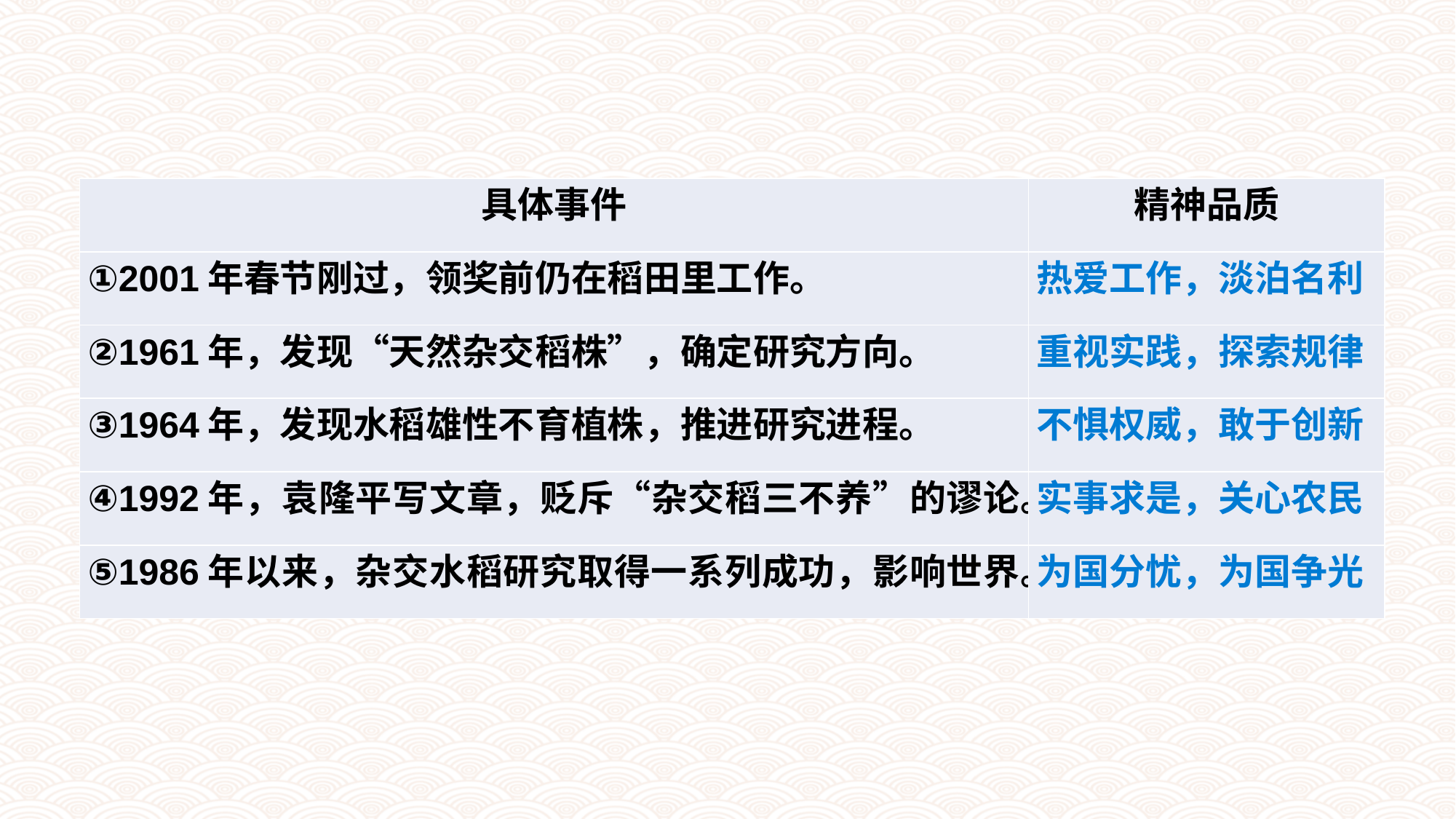

| 具体事件 | 精神品质 |
| --- | --- |
| ①2001年春节刚过，领奖前仍在稻田里工作。 | 热爱工作，淡泊名利 |
| ②1961年，发现“天然杂交稻株”，确定研究方向。 | 重视实践，探索规律 |
| ③1964年，发现水稻雄性不育植株，推进研究进程。 | 不惧权威，敢于创新 |
| ④1992年，袁隆平写文章，贬斥“杂交稻三不养”的谬论。 | 实事求是，关心农民 |
| ⑤1986年以来，杂交水稻研究取得一系列成功，影响世界。 | 为国分忧，为国争光 |